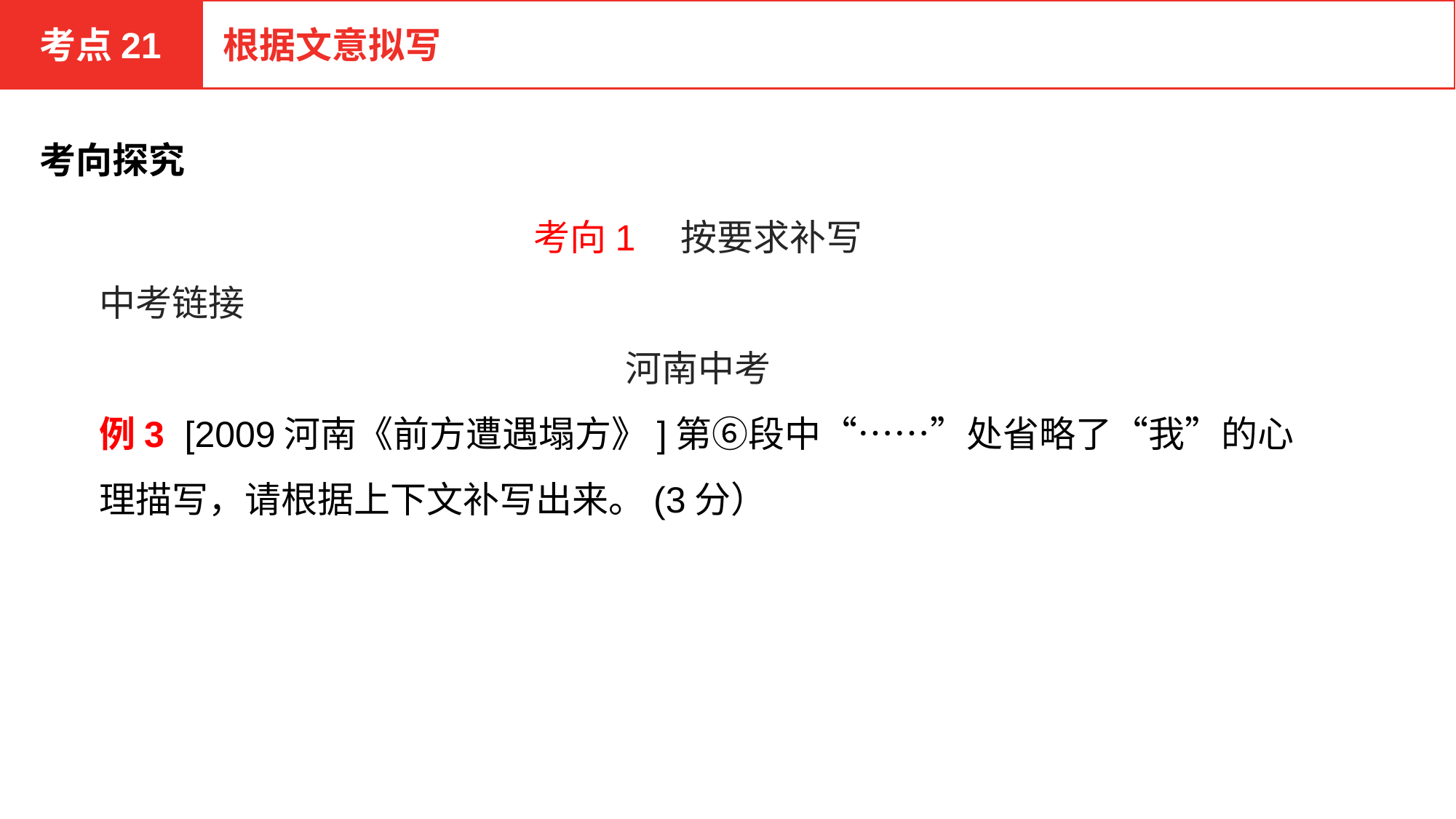

考点21
根据文意拟写
考向探究
考向1　按要求补写
中考链接
河南中考
例3  [2009河南《前方遭遇塌方》]第⑥段中“……”处省略了“我”的心理描写，请根据上下文补写出来。(3分）